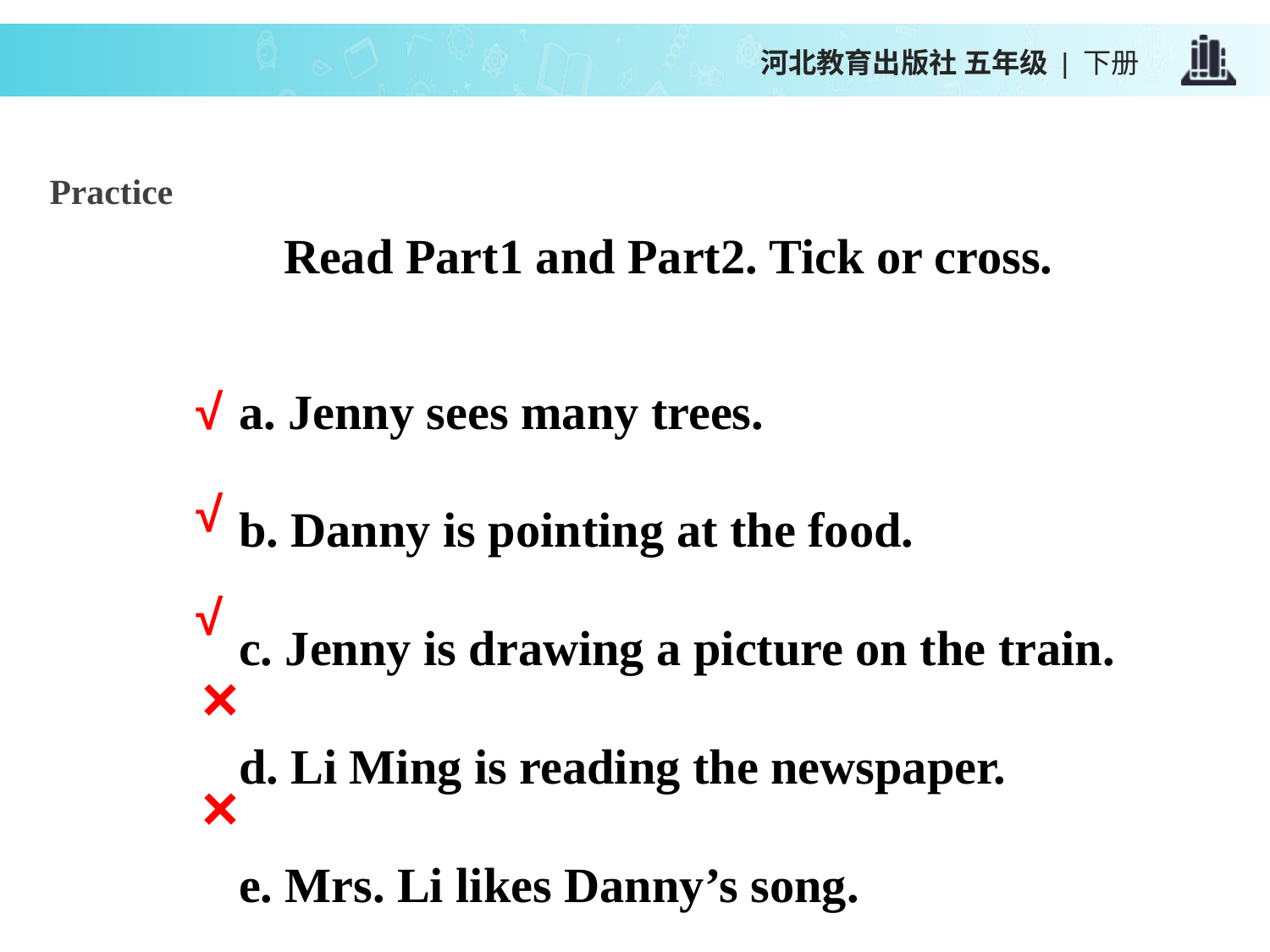

河北教育出版社 五年级 | 下册
Practice
Read Part1 and Part2. Tick or cross.
a. Jenny sees many trees.
b. Danny is pointing at the food.
c. Jenny is drawing a picture on the train.
d. Li Ming is reading the newspaper.
e. Mrs. Li likes Danny’s song.
√
√
√
×
×